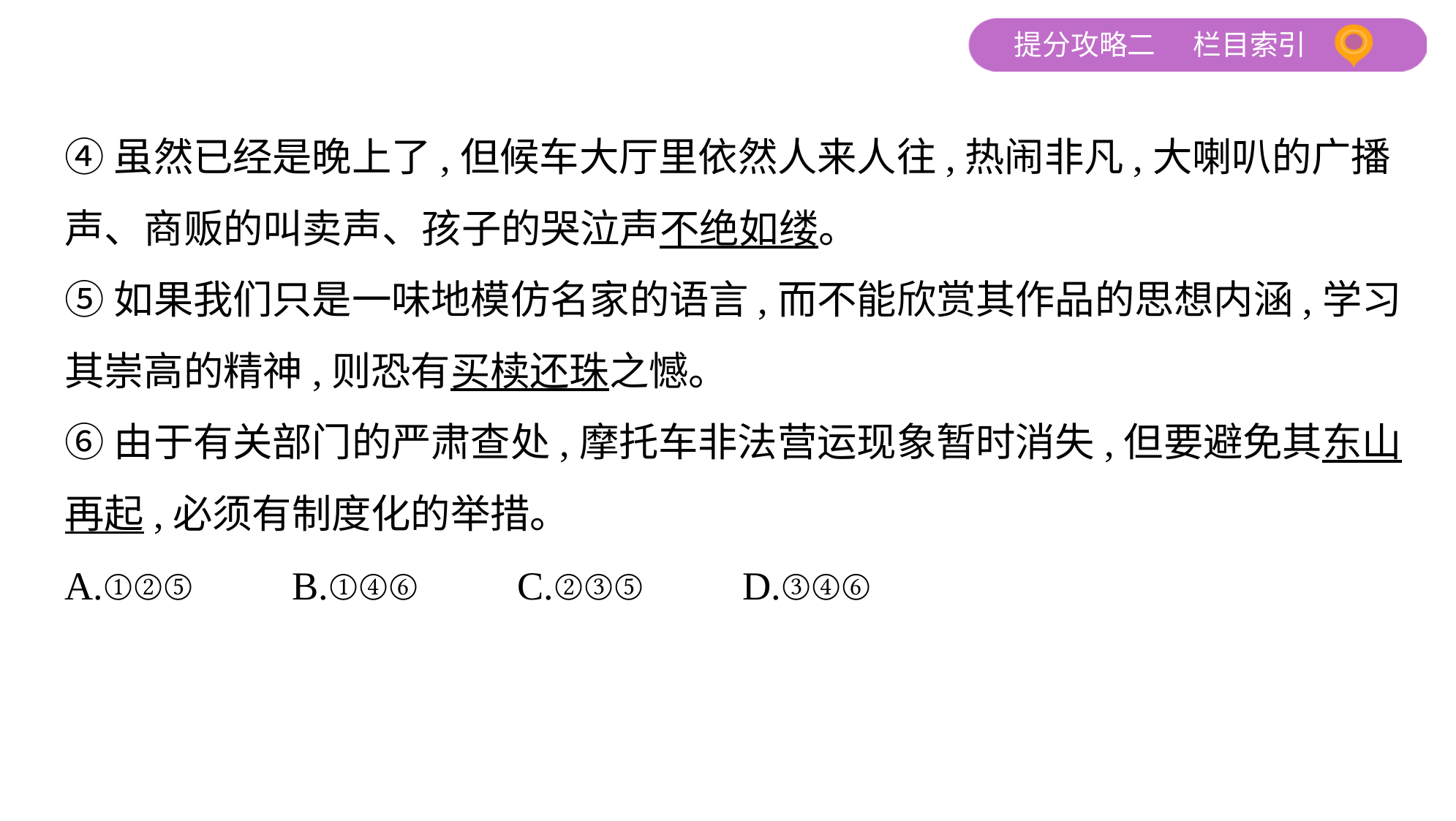

④虽然已经是晚上了,但候车大厅里依然人来人往,热闹非凡,大喇叭的广播
声、商贩的叫卖声、孩子的哭泣声不绝如缕。
⑤如果我们只是一味地模仿名家的语言,而不能欣赏其作品的思想内涵,学习
其崇高的精神,则恐有买椟还珠之憾。
⑥由于有关部门的严肃查处,摩托车非法营运现象暂时消失,但要避免其东山
再起,必须有制度化的举措。
A.①②⑤　　B.①④⑥　　C.②③⑤　　D.③④⑥